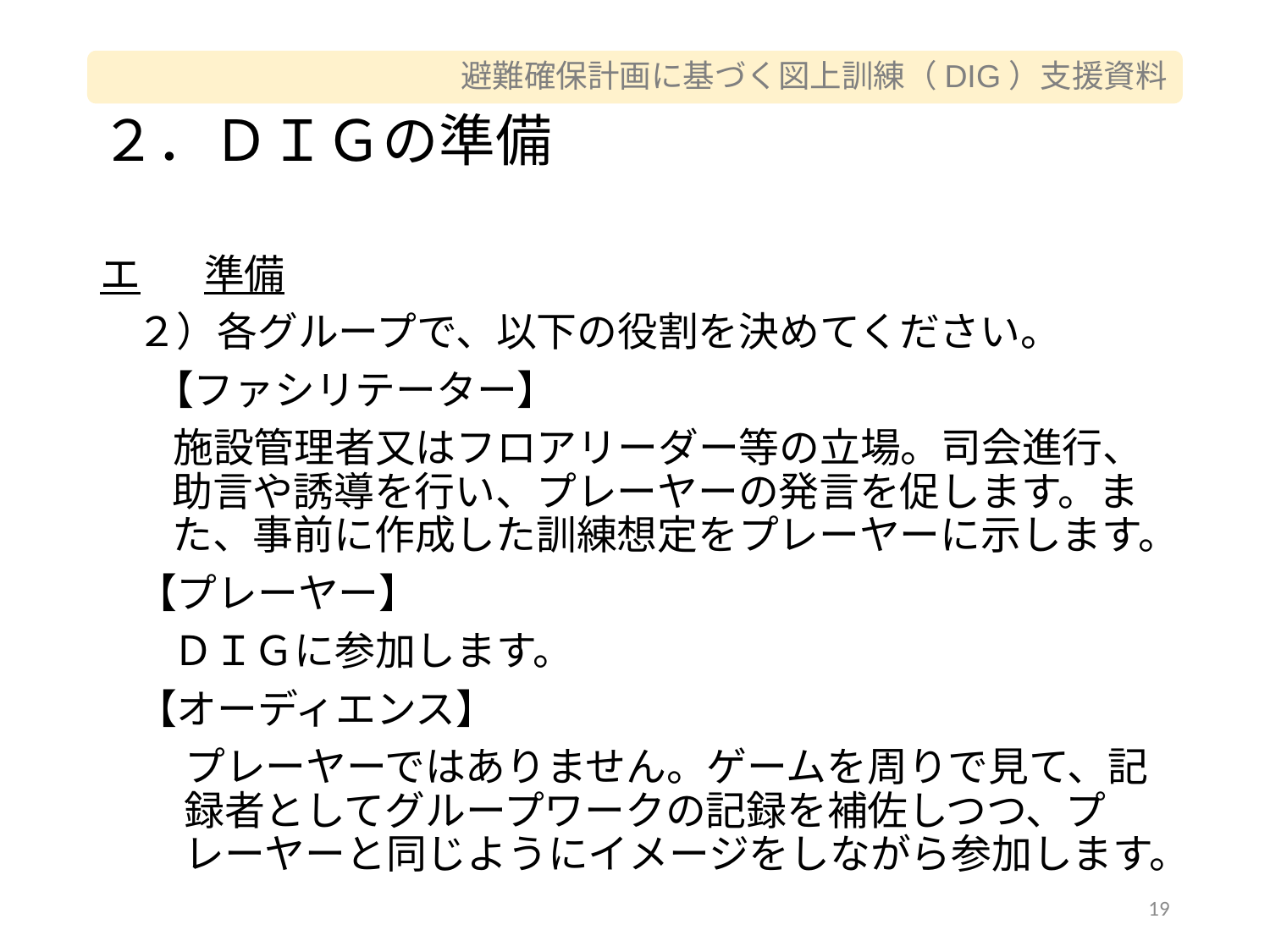

# ２．ＤＩＧの準備
エ	準備
２）各グループで、以下の役割を決めてください。
 【ファシリテーター】
施設管理者又はフロアリーダー等の立場。司会進行、助言や誘導を行い、プレーヤーの発言を促します。また、事前に作成した訓練想定をプレーヤーに示します。
【プレーヤー】
ＤＩＧに参加します。
【オーディエンス】
プレーヤーではありません。ゲームを周りで見て、記録者としてグループワークの記録を補佐しつつ、プレーヤーと同じようにイメージをしながら参加します。
19